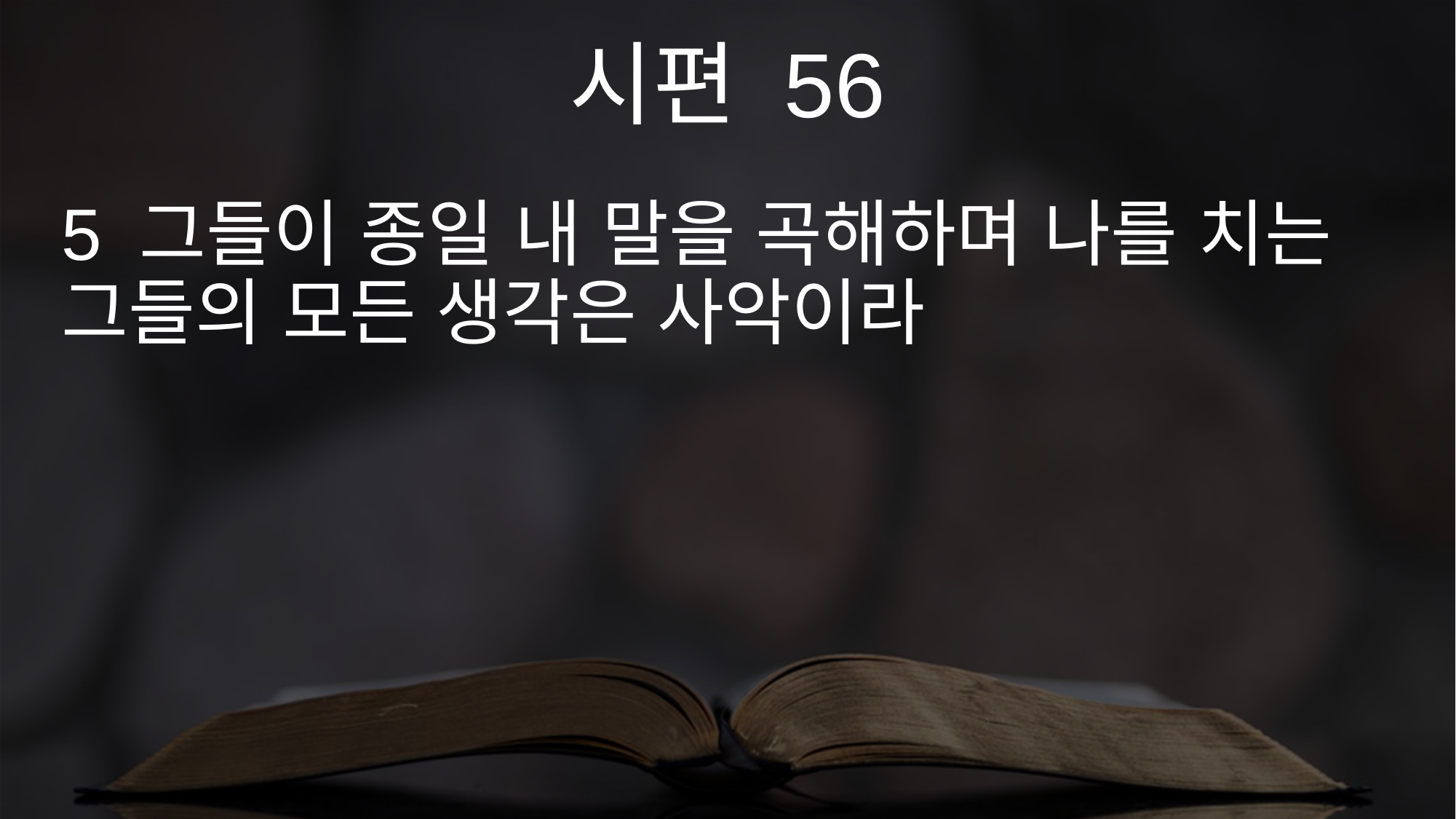

시편 56
5 그들이 종일 내 말을 곡해하며 나를 치는 그들의 모든 생각은 사악이라